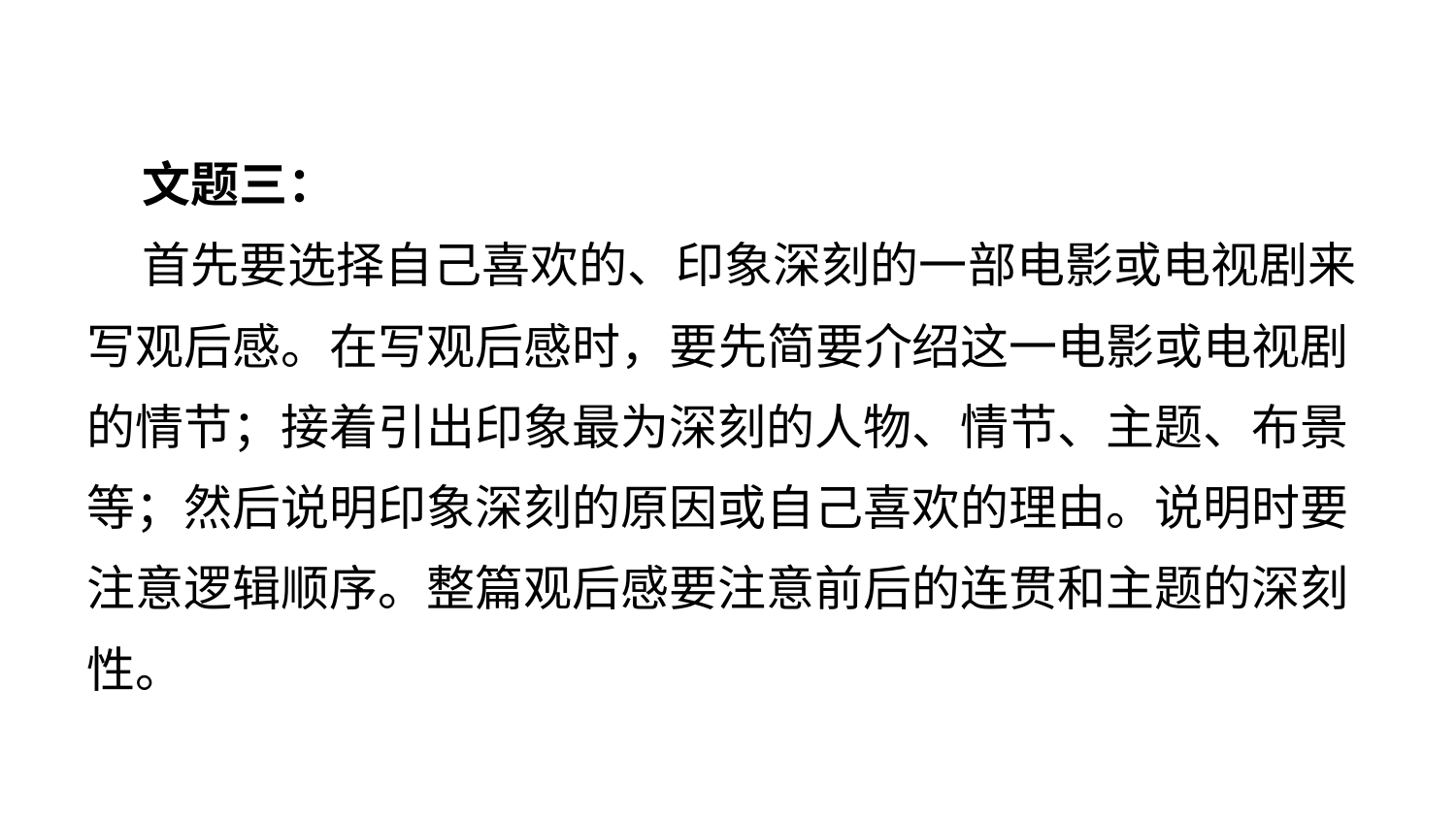

文题三：
    首先要选择自己喜欢的、印象深刻的一部电影或电视剧来写观后感。在写观后感时，要先简要介绍这一电影或电视剧的情节；接着引出印象最为深刻的人物、情节、主题、布景等；然后说明印象深刻的原因或自己喜欢的理由。说明时要注意逻辑顺序。整篇观后感要注意前后的连贯和主题的深刻性。